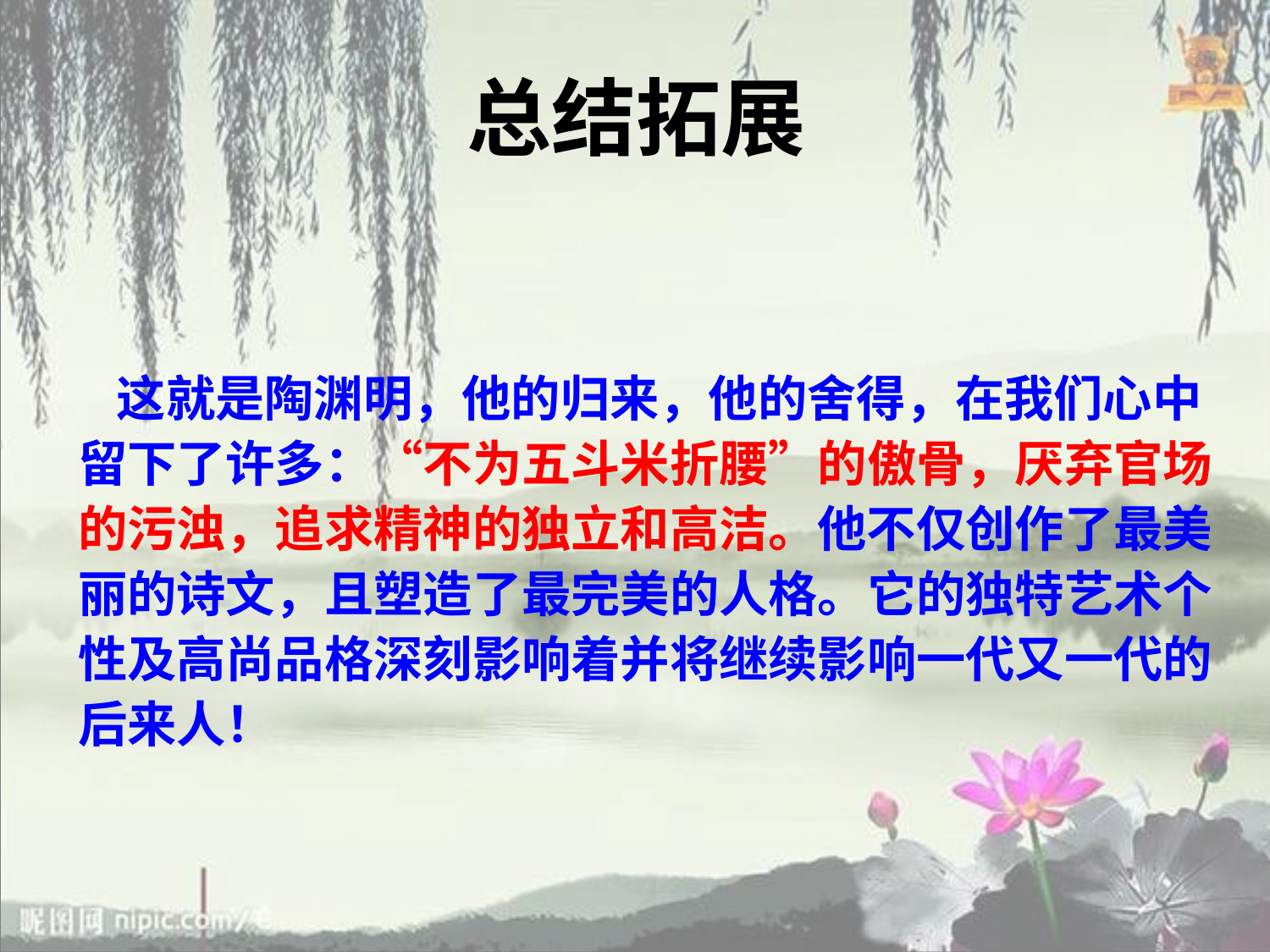

# 总结拓展
        这就是陶渊明，他的归来，他的舍得，在我们心中留下了许多：“不为五斗米折腰”的傲骨，厌弃官场的污浊，追求精神的独立和高洁。他不仅创作了最美丽的诗文，且塑造了最完美的人格。它的独特艺术个性及高尚品格深刻影响着并将继续影响一代又一代的后来人！